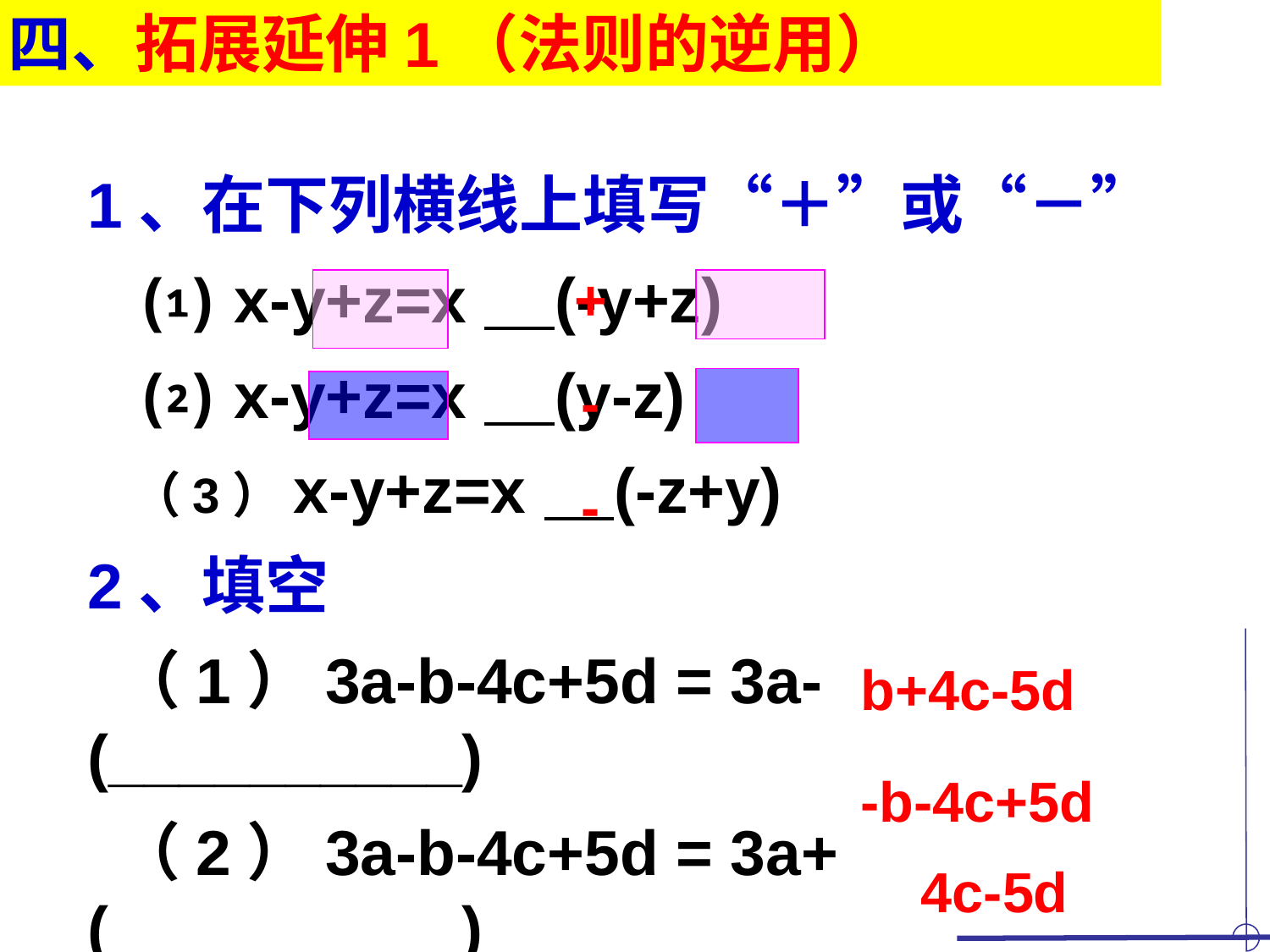

四、拓展延伸1（法则的逆用）
1、在下列横线上填写“＋”或“－”
   ⑴ x-y+z=x     (-y+z)
   ⑵ x-y+z=x     (y-z)
  （3）x-y+z=x     (-z+y)
2、填空
 （1）3a-b-4c+5d = 3a-(__________)
 （2）3a-b-4c+5d = 3a+(__________)
 （3）3a-b-4c+5d = 3a-b-(_________)

+

-

-
b+4c-5d
-b-4c+5d
4c-5d